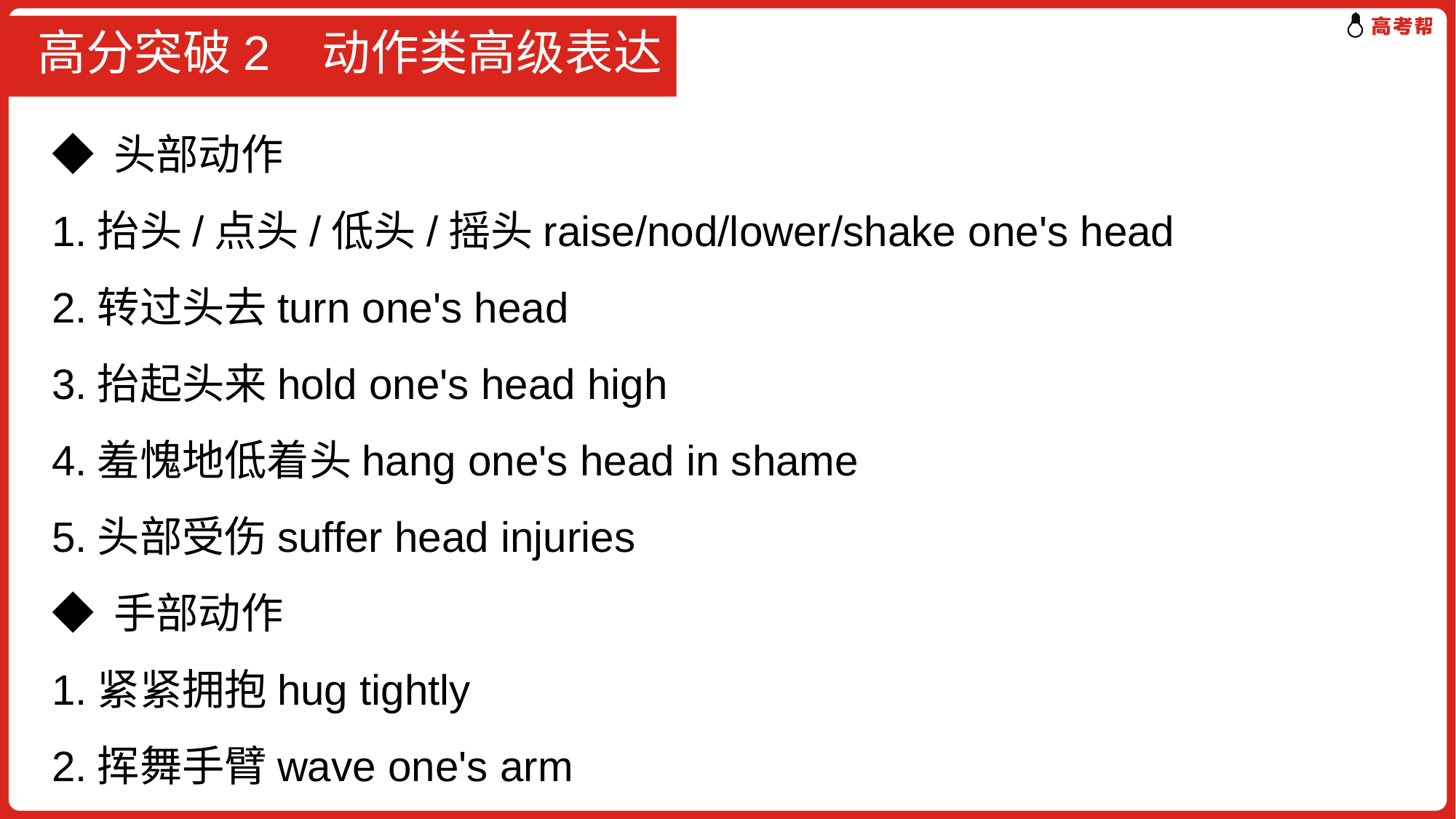

# 高分突破2   动作类高级表达
◆ 头部动作
1.抬头/点头/低头/摇头raise/nod/lower/shake one's head
2.转过头去turn one's head
3.抬起头来hold one's head high
4.羞愧地低着头hang one's head in shame
5.头部受伤suffer head injuries
◆ 手部动作
1.紧紧拥抱hug tightly
2.挥舞手臂wave one's arm